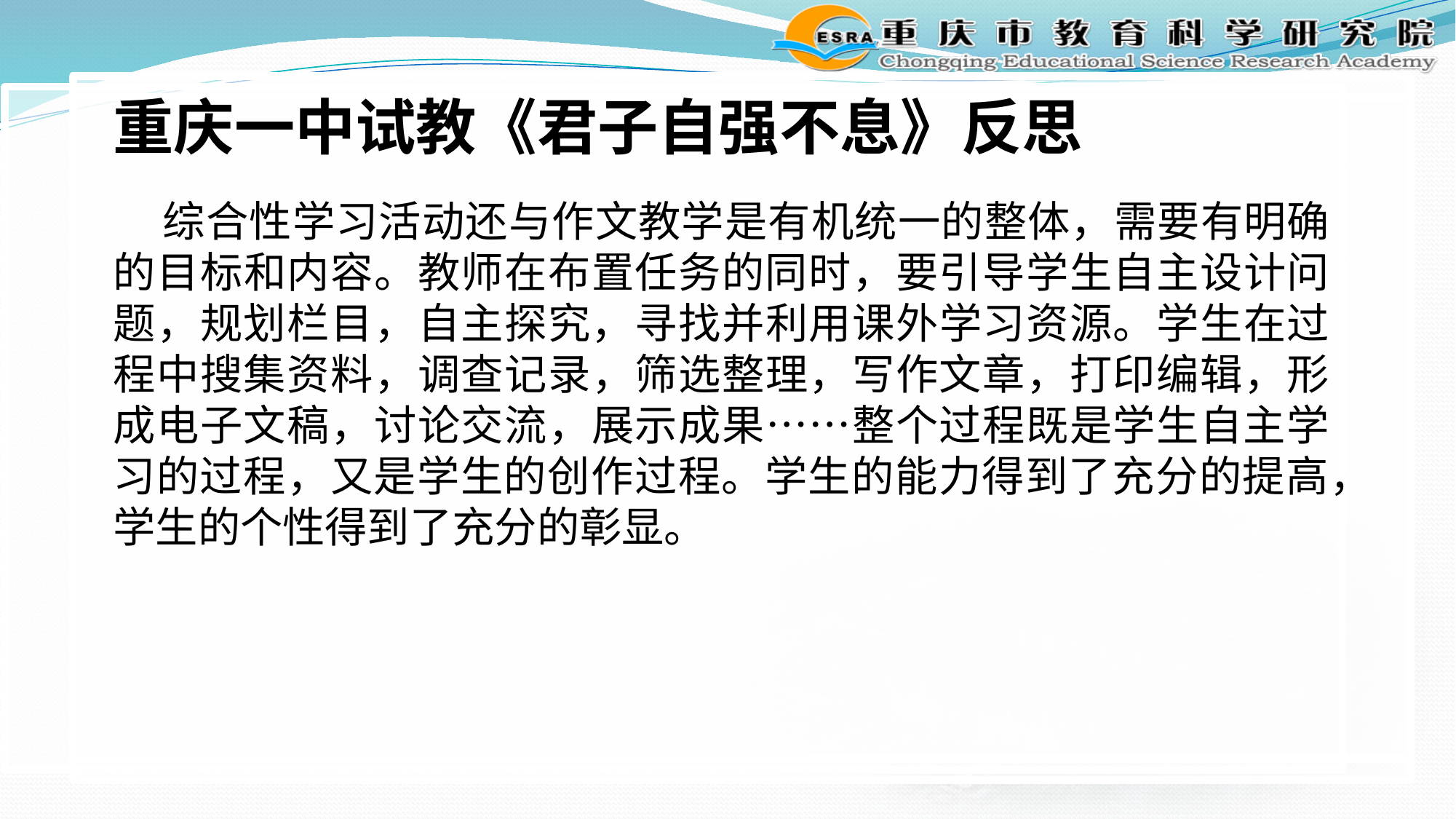

重庆一中试教《君子自强不息》反思

      综合性学习活动还与作文教学是有机统一的整体，需要有明确的目标和内容。教师在布置任务的同时，要引导学生自主设计问题，规划栏目，自主探究，寻找并利用课外学习资源。学生在过程中搜集资料，调查记录，筛选整理，写作文章，打印编辑，形成电子文稿，讨论交流，展示成果……整个过程既是学生自主学习的过程，又是学生的创作过程。学生的能力得到了充分的提高，学生的个性得到了充分的彰显。